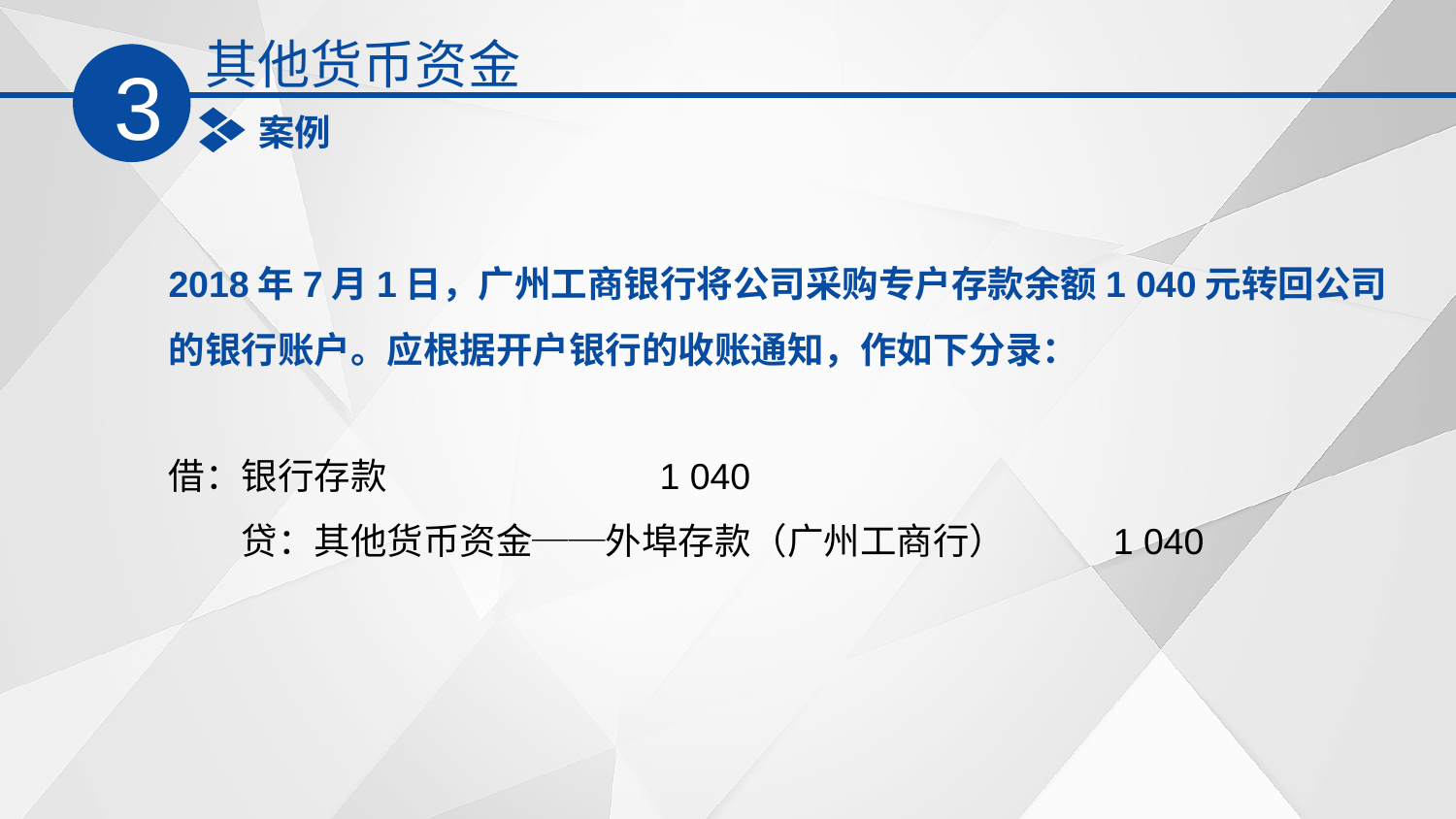

其他货币资金
3

案例

2018年7月1日，广州工商银行将公司采购专户存款余额1 040元转回公司的银行账户。应根据开户银行的收账通知，作如下分录：
借：银行存款                                1 040
　　贷：其他货币资金──外埠存款（广州工商行）            1 040